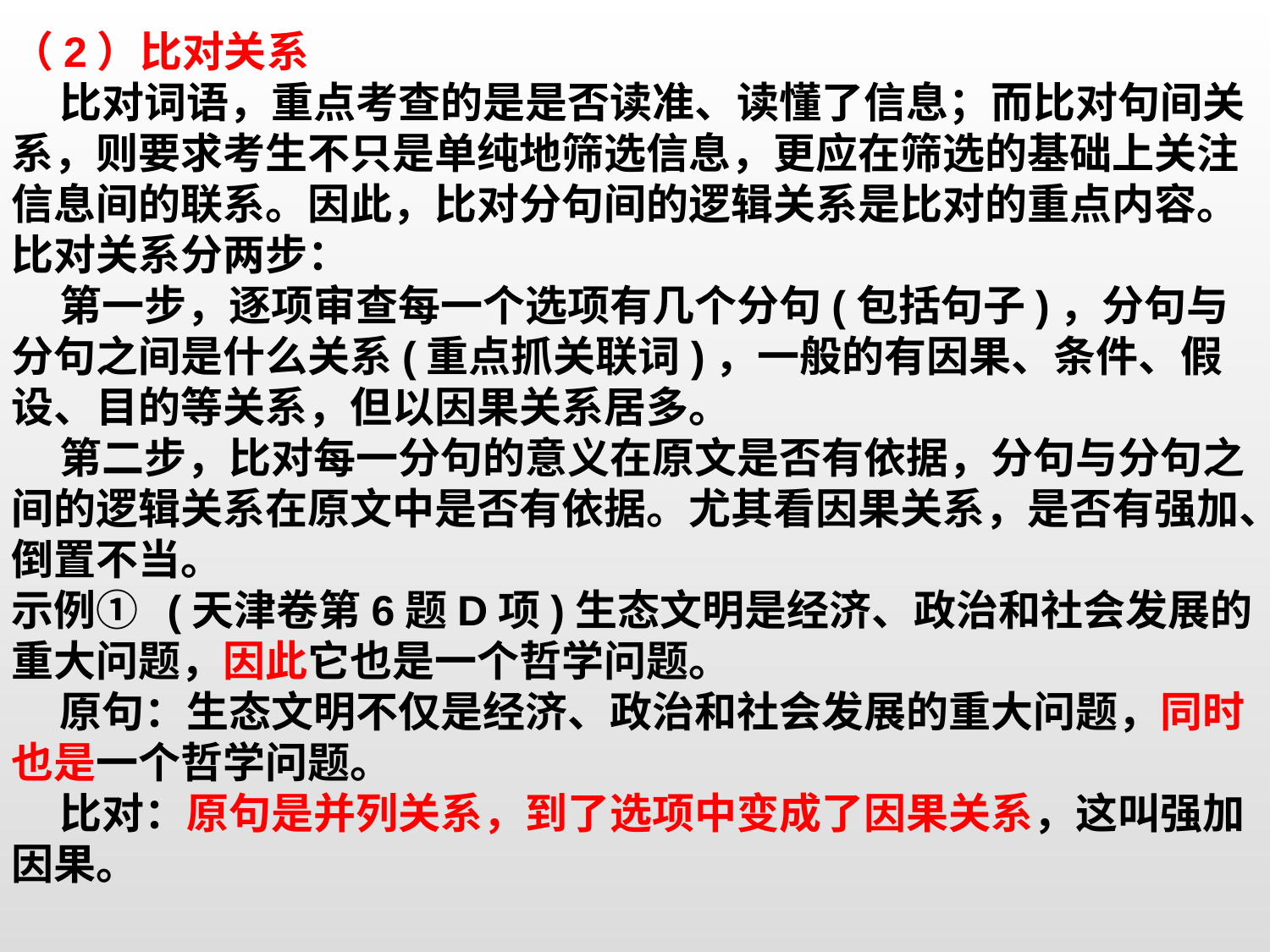

（2）比对关系
    比对词语，重点考查的是是否读准、读懂了信息；而比对句间关系，则要求考生不只是单纯地筛选信息，更应在筛选的基础上关注信息间的联系。因此，比对分句间的逻辑关系是比对的重点内容。比对关系分两步：
    第一步，逐项审查每一个选项有几个分句(包括句子)，分句与分句之间是什么关系(重点抓关联词)，一般的有因果、条件、假设、目的等关系，但以因果关系居多。
    第二步，比对每一分句的意义在原文是否有依据，分句与分句之间的逻辑关系在原文中是否有依据。尤其看因果关系，是否有强加、倒置不当。
示例①  (天津卷第6题D项)生态文明是经济、政治和社会发展的重大问题，因此它也是一个哲学问题。
    原句：生态文明不仅是经济、政治和社会发展的重大问题，同时也是一个哲学问题。
    比对：原句是并列关系，到了选项中变成了因果关系，这叫强加因果。